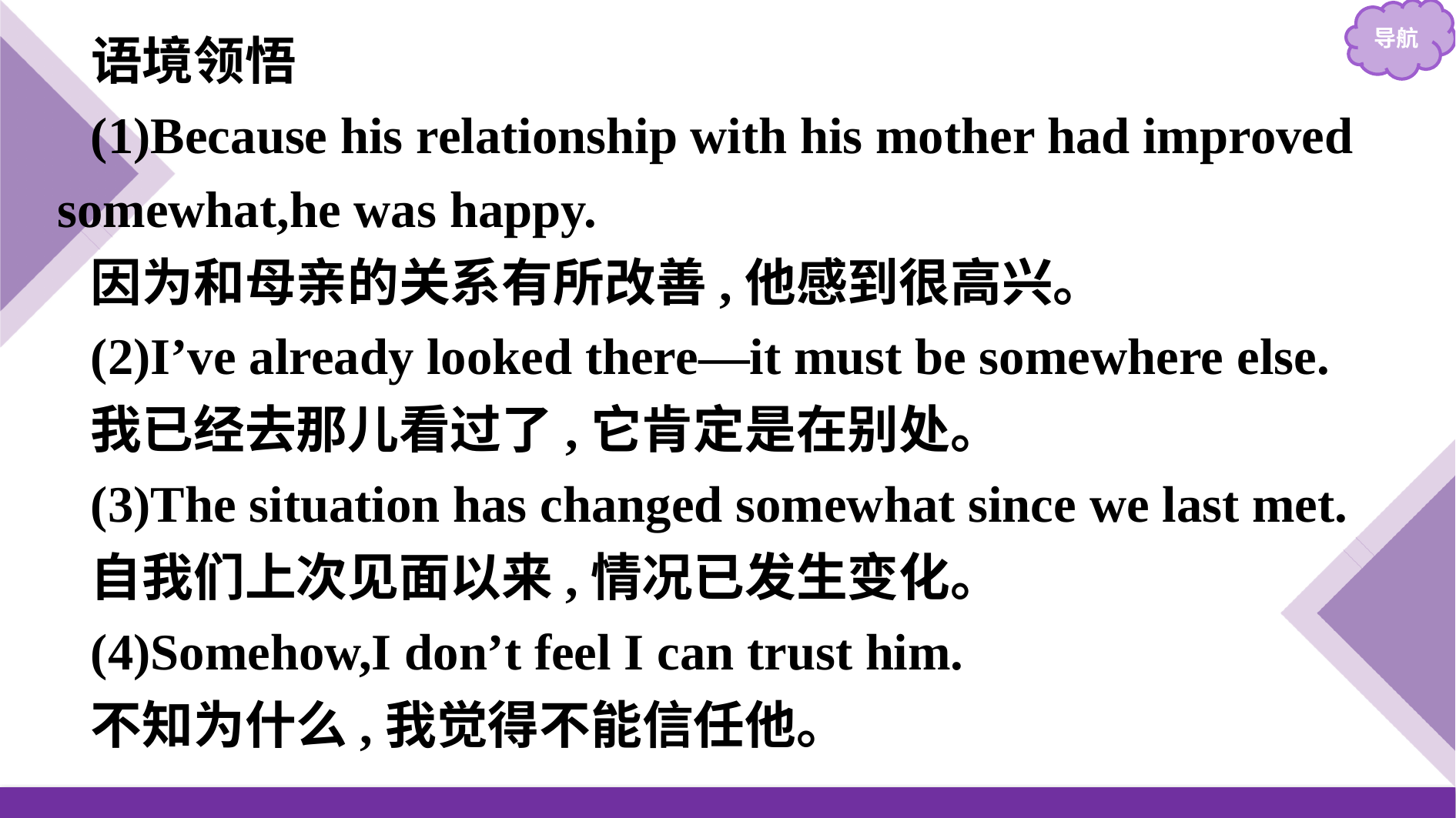

语境领悟
(1)Because his relationship with his mother had improved somewhat,he was happy.
因为和母亲的关系有所改善,他感到很高兴。
(2)I’ve already looked there—it must be somewhere else.
我已经去那儿看过了,它肯定是在别处。
(3)The situation has changed somewhat since we last met.
自我们上次见面以来,情况已发生变化。
(4)Somehow,I don’t feel I can trust him.
不知为什么,我觉得不能信任他。